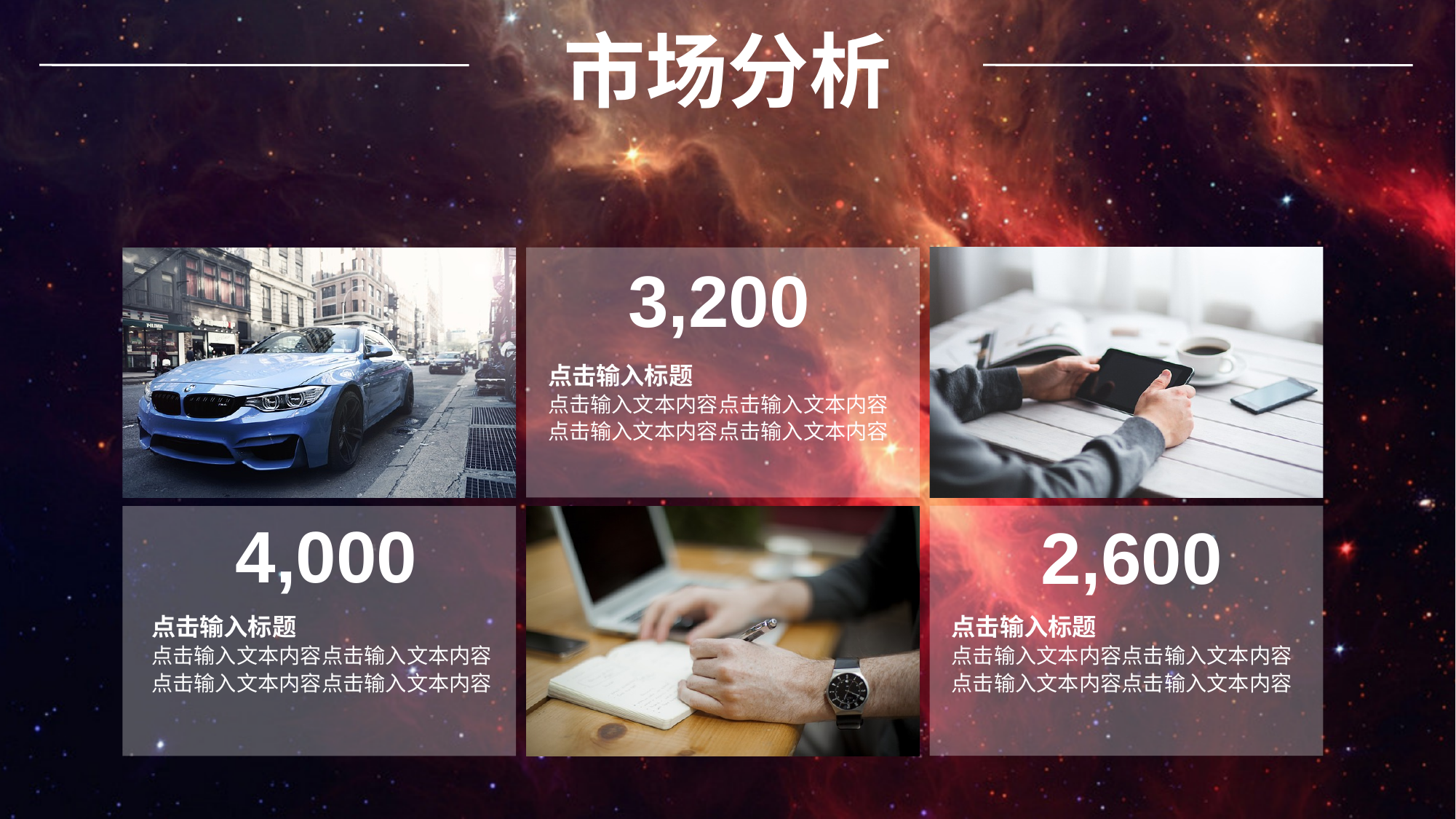

市场分析

3,200
点击输入标题
点击输入文本内容点击输入文本内容
点击输入文本内容点击输入文本内容

4,000

2,600

点击输入标题
点击输入文本内容点击输入文本内容
点击输入文本内容点击输入文本内容

点击输入标题
点击输入文本内容点击输入文本内容
点击输入文本内容点击输入文本内容